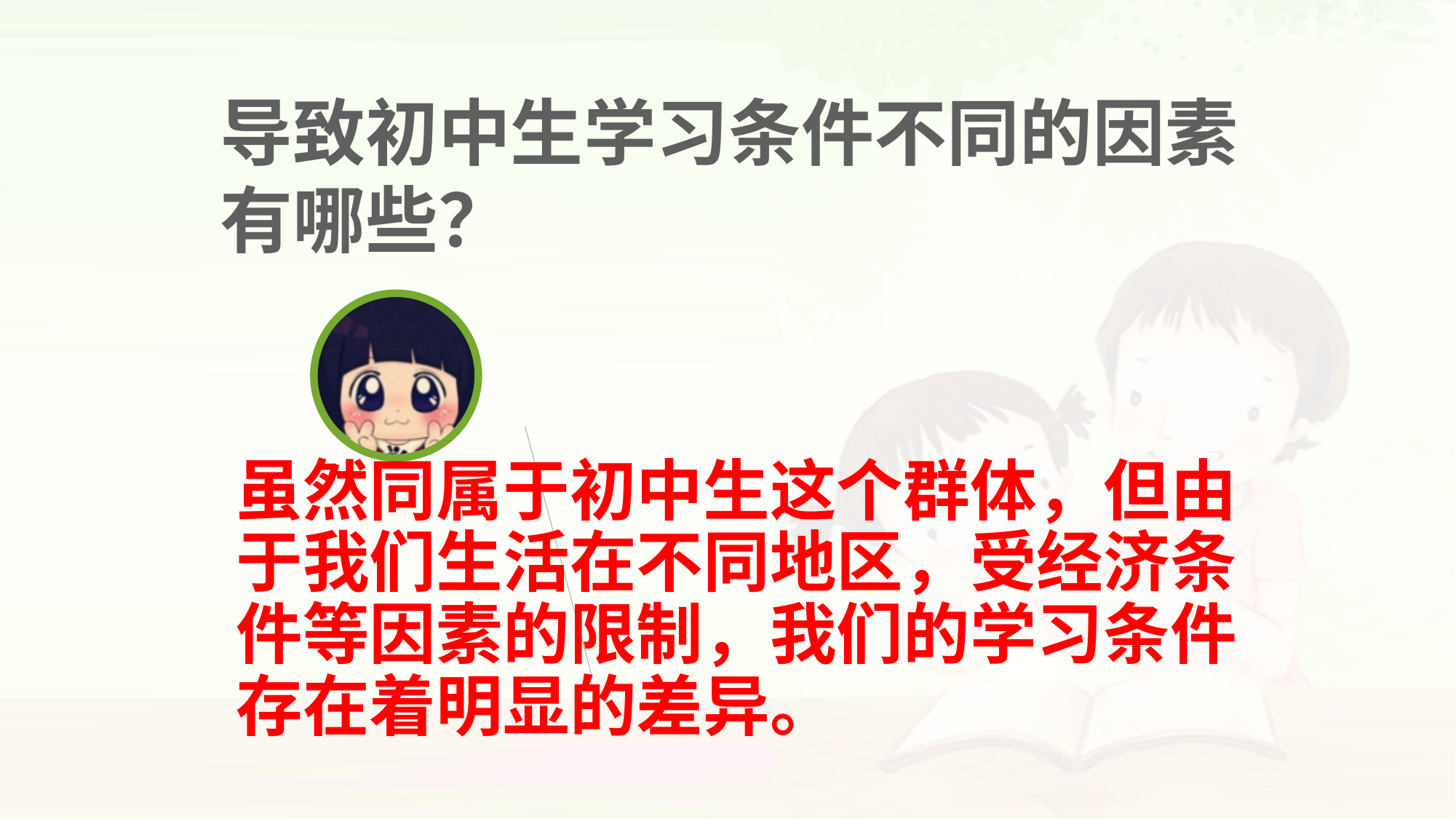

导致初中生学习条件不同的因素有哪些？
# 虽然同属于初中生这个群体，但由于我们生活在不同地区，受经济条件等因素的限制，我们的学习条件存在着明显的差异。